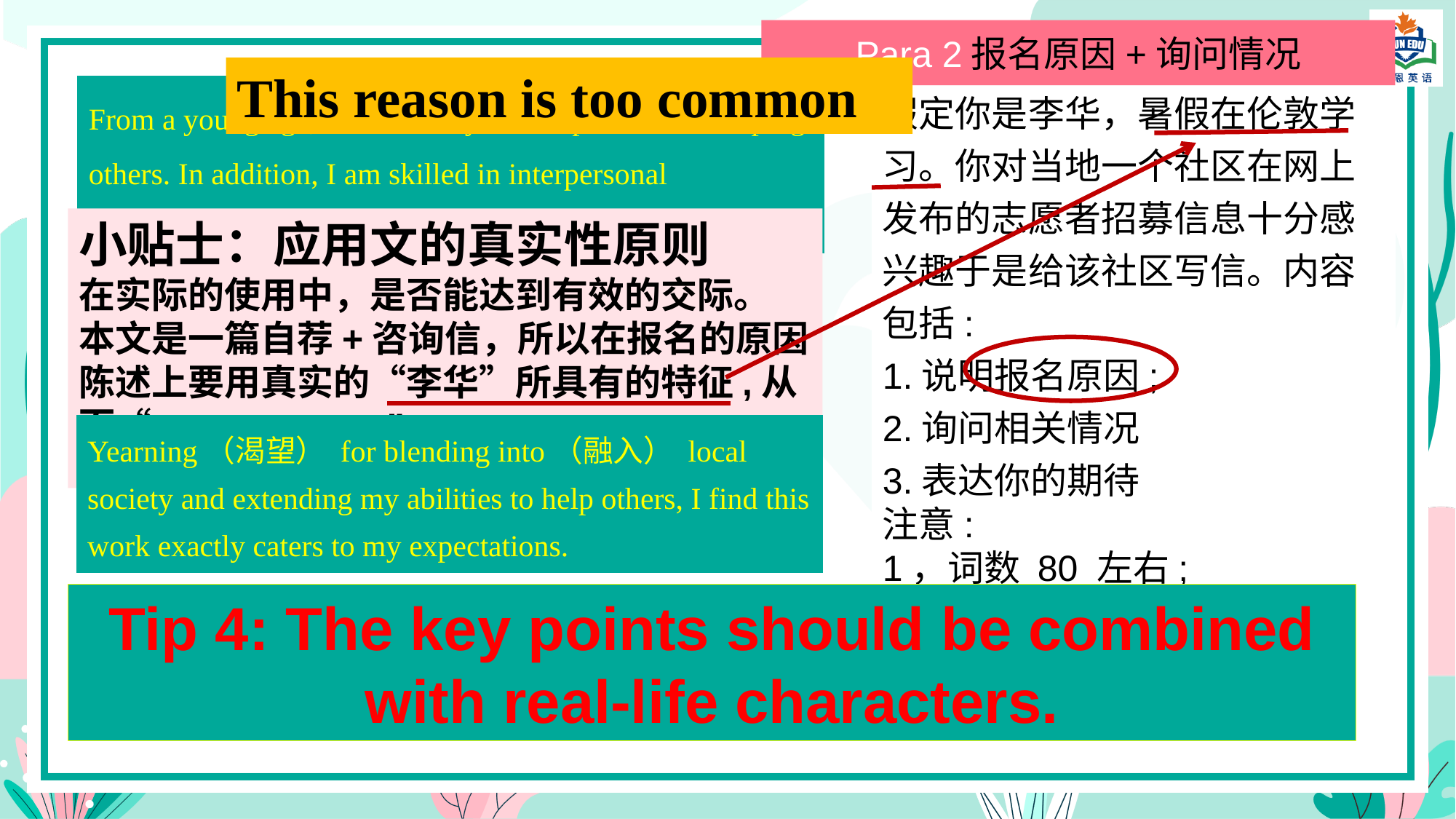

Para 2报名原因+询问情况
This reason is too common
From a young age, I have always had a passion for helping others. In addition, I am skilled in interpersonal communication and fluent in English.
假定你是李华，暑假在伦敦学习。你对当地一个社区在网上发布的志愿者招募信息十分感兴趣于是给该社区写信。内容包括:
1.说明报名原因;
2.询问相关情况
3.表达你的期待
注意:
1，词数 80 左右;
2.请按如下格式在答题卡的相应位置作答
Dear Sir / Madam,
小贴士：应用文的真实性原则
在实际的使用中，是否能达到有效的交际。
本文是一篇自荐+咨询信，所以在报名的原因陈述上要用真实的“李华”所具有的特征,从而“set you apart”。

Yearning（渴望） for blending into（融入） local society and extending my abilities to help others, I find this work exactly caters to my expectations.
Tip 4: The key points should be combined with real-life characters.